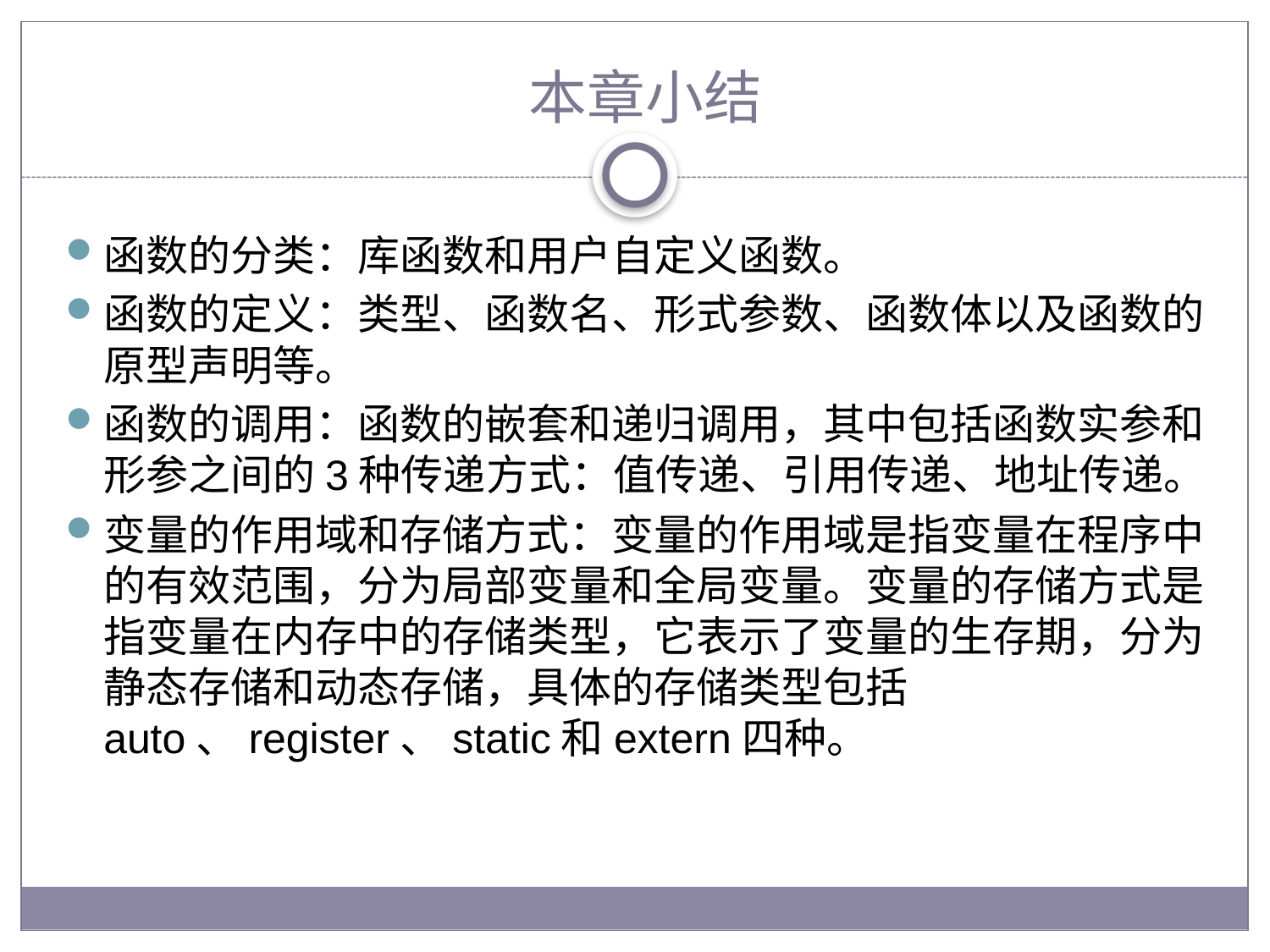

本章小结
函数的分类：库函数和用户自定义函数。
函数的定义：类型、函数名、形式参数、函数体以及函数的原型声明等。
函数的调用：函数的嵌套和递归调用，其中包括函数实参和形参之间的3种传递方式：值传递、引用传递、地址传递。
变量的作用域和存储方式：变量的作用域是指变量在程序中的有效范围，分为局部变量和全局变量。变量的存储方式是指变量在内存中的存储类型，它表示了变量的生存期，分为静态存储和动态存储，具体的存储类型包括auto、register、static和extern四种。